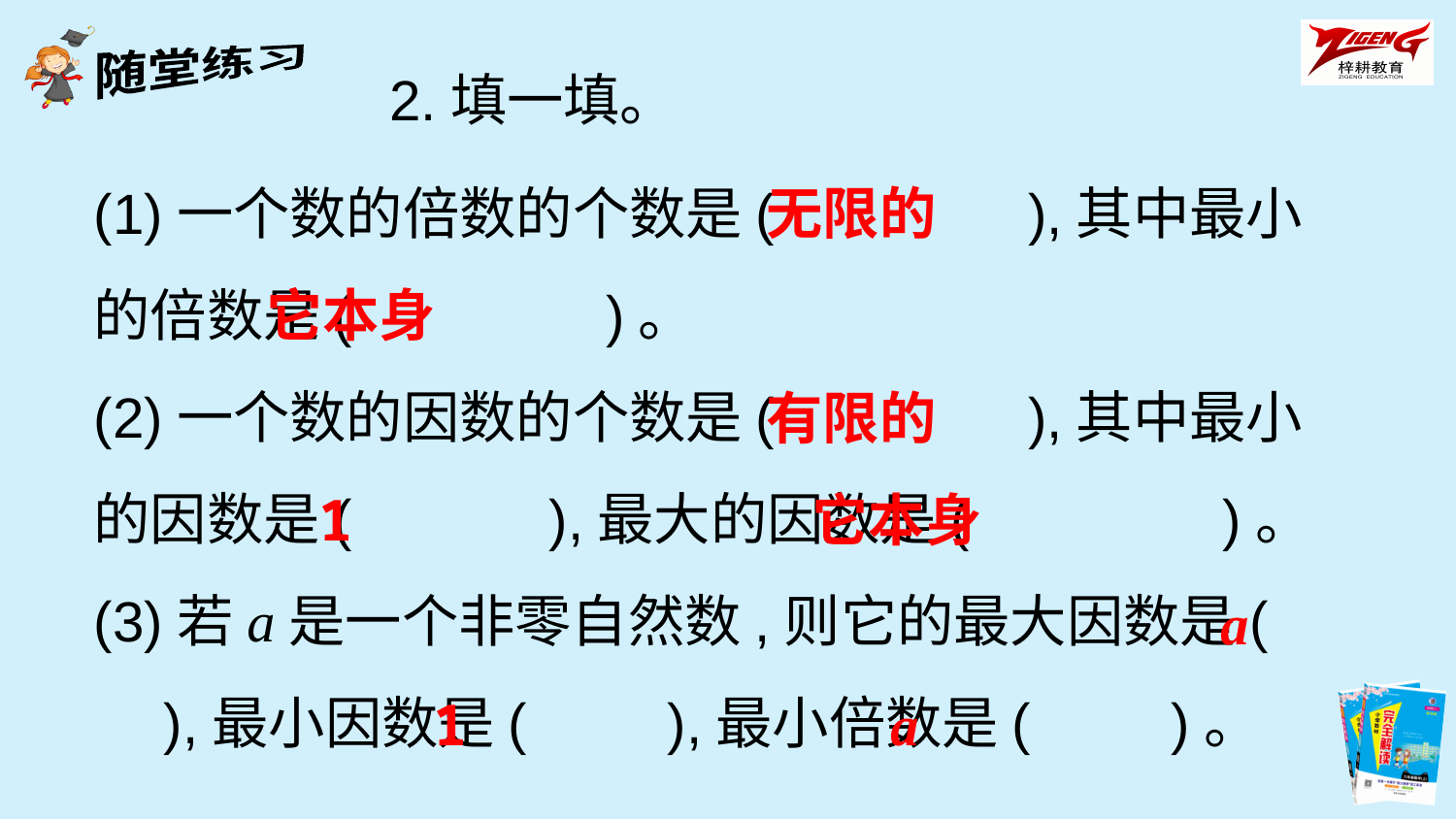

2.填一填。
(1)一个数的倍数的个数是(　　　　),其中最小的倍数是(　　　　)。
(2)一个数的因数的个数是(　　　　),其中最小的因数是(　　　),最大的因数是(　　　　)。
(3)若a是一个非零自然数,则它的最大因数是(　　),最小因数是(　　),最小倍数是(　　)。
无限的
它本身
有限的
1
它本身
a
1
a